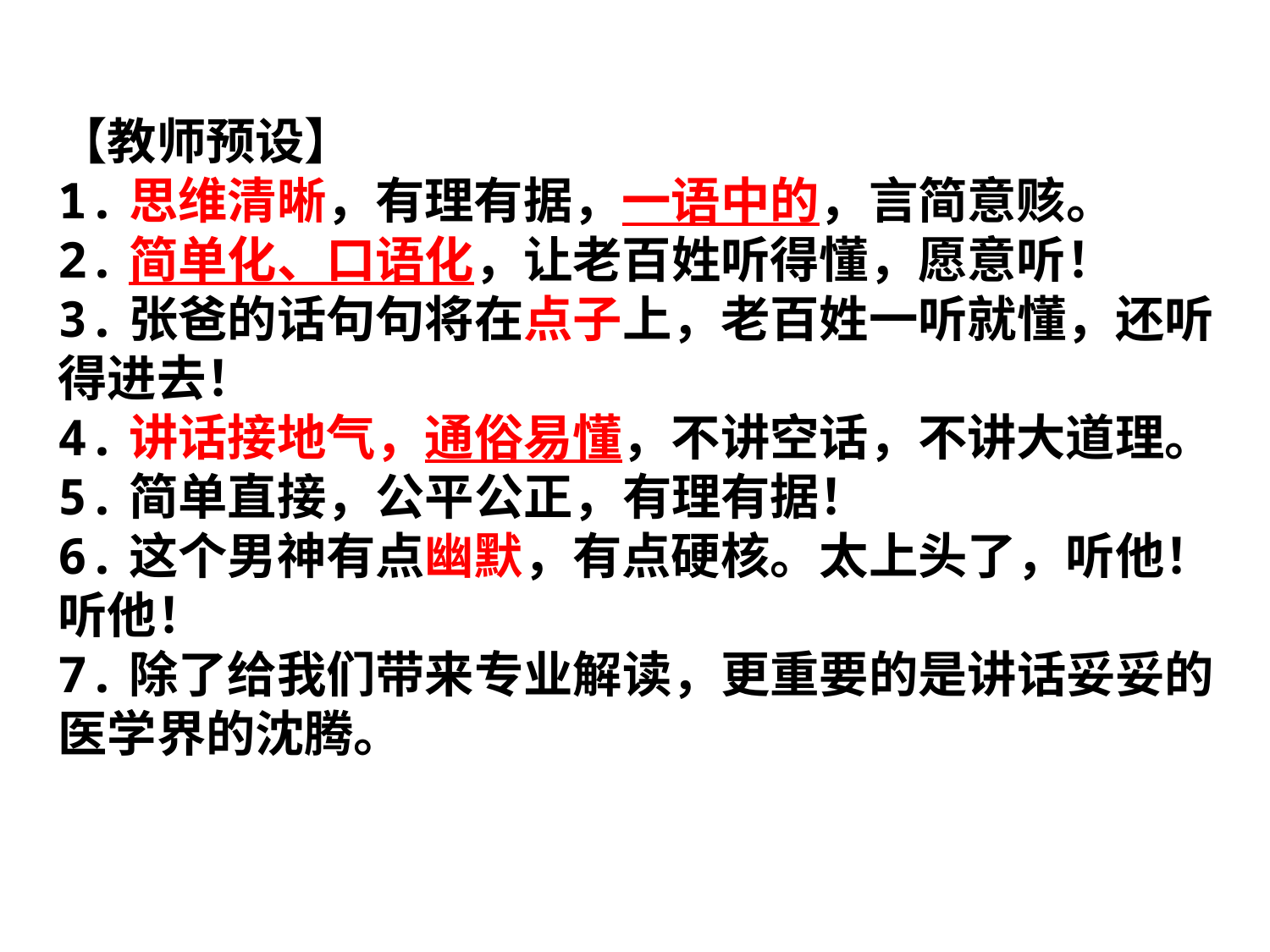

【教师预设】
1.思维清晰，有理有据，一语中的，言简意赅。
2.简单化、口语化，让老百姓听得懂，愿意听！
3.张爸的话句句将在点子上，老百姓一听就懂，还听得进去！
4.讲话接地气，通俗易懂，不讲空话，不讲大道理。
5.简单直接，公平公正，有理有据！
6.这个男神有点幽默，有点硬核。太上头了，听他！听他！
7.除了给我们带来专业解读，更重要的是讲话妥妥的医学界的沈腾。